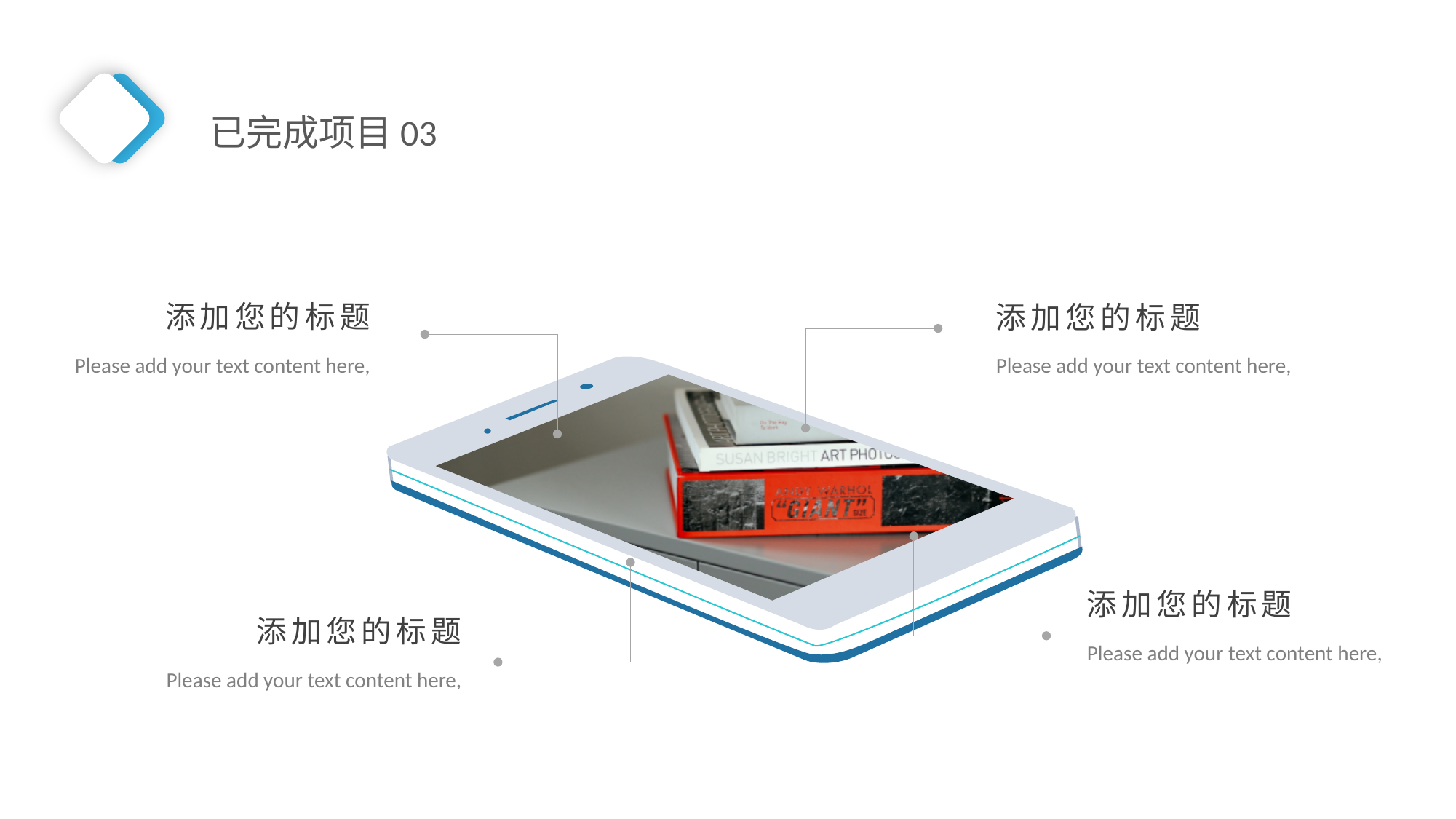

已完成项目03

添加您的标题
Please add your text content here,
添加您的标题
Please add your text content here,

添加您的标题
Please add your text content here,
添加您的标题
Please add your text content here,